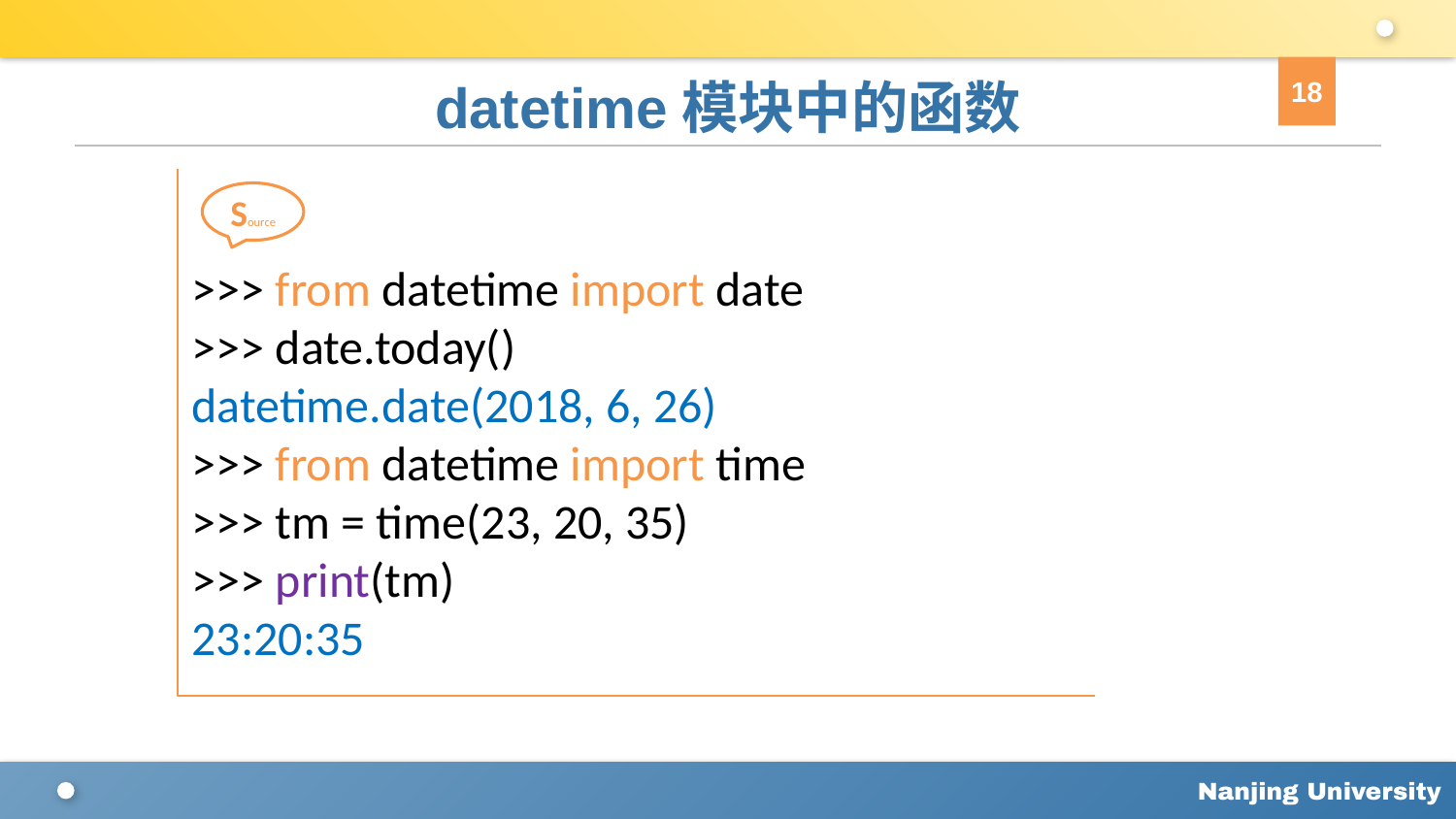

18
# datetime模块中的函数

>>> from datetime import date
>>> date.today()
datetime.date(2018, 6, 26)
>>> from datetime import time
>>> tm = time(23, 20, 35)
>>> print(tm)
23:20:35
Source